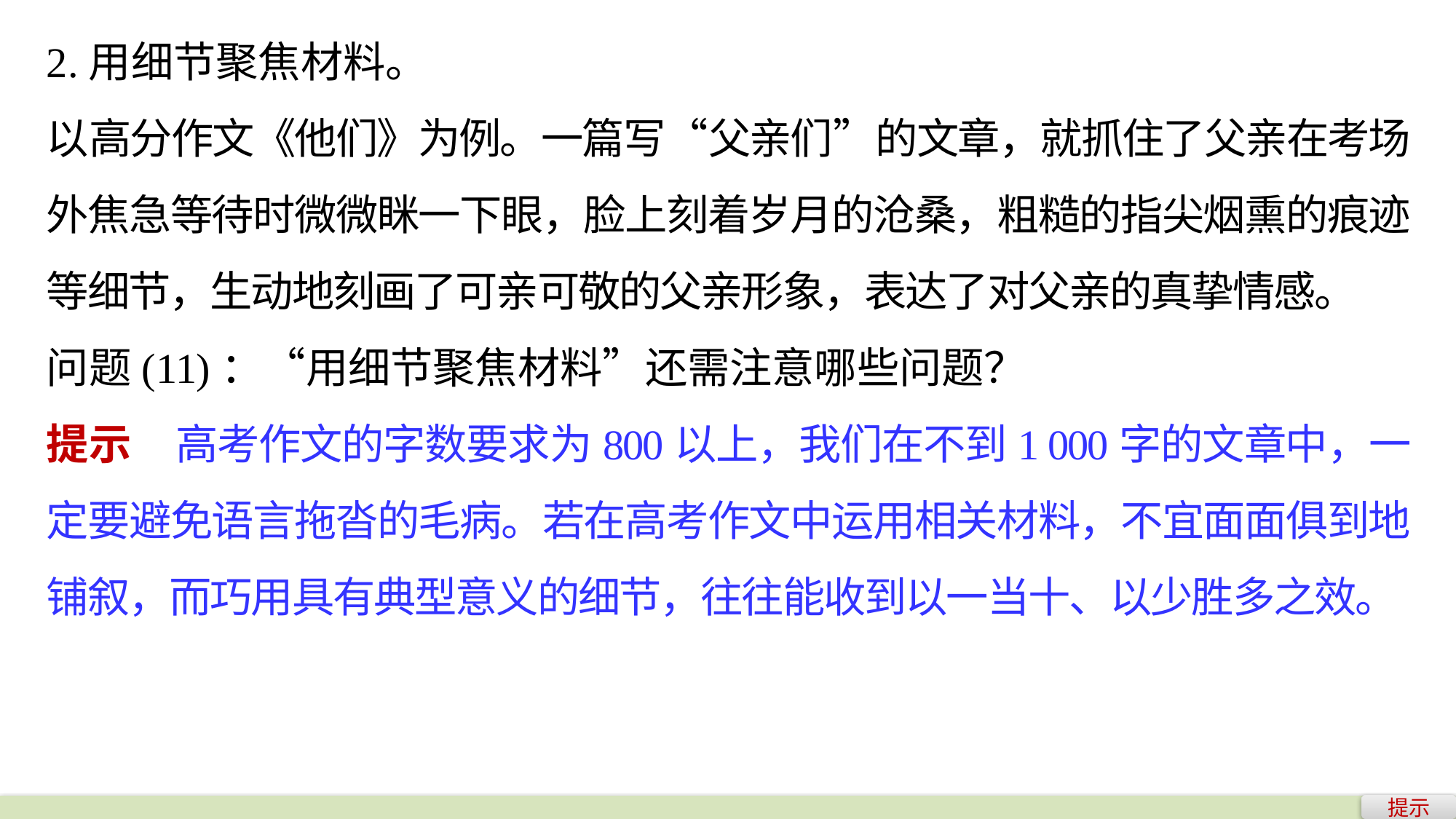

2.用细节聚焦材料。
以高分作文《他们》为例。一篇写“父亲们”的文章，就抓住了父亲在考场外焦急等待时微微眯一下眼，脸上刻着岁月的沧桑，粗糙的指尖烟熏的痕迹等细节，生动地刻画了可亲可敬的父亲形象，表达了对父亲的真挚情感。
问题(11)：“用细节聚焦材料”还需注意哪些问题？
提示　高考作文的字数要求为800以上，我们在不到1 000字的文章中，一定要避免语言拖沓的毛病。若在高考作文中运用相关材料，不宜面面俱到地铺叙，而巧用具有典型意义的细节，往往能收到以一当十、以少胜多之效。
提示